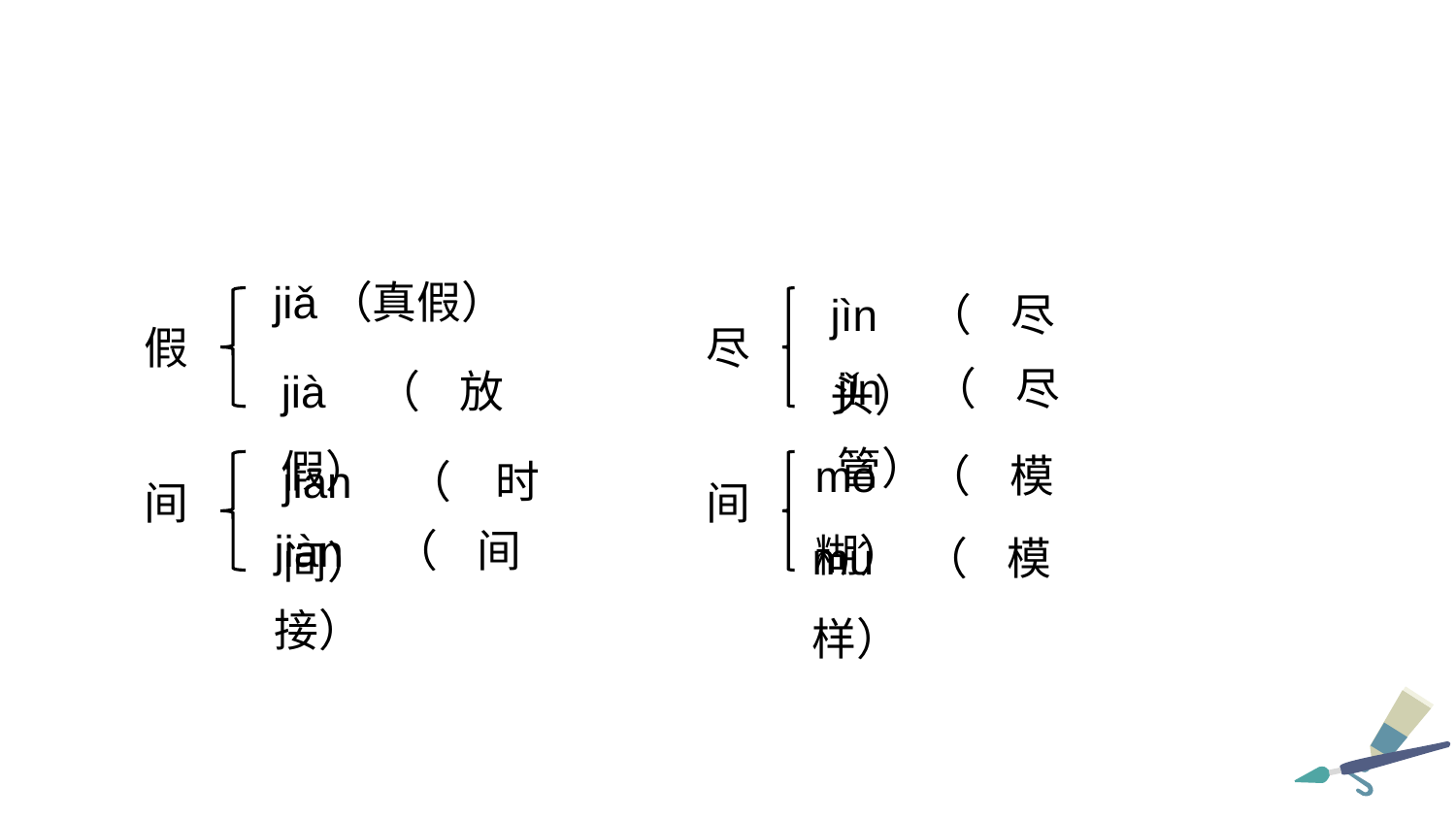

jìn（尽头）
jiǎ（真假）

假
尽
jǐn（尽管）
jià（放假）
mó（模糊）
jiān（时间）

间
间
jiàn（间接）
mú（模样）